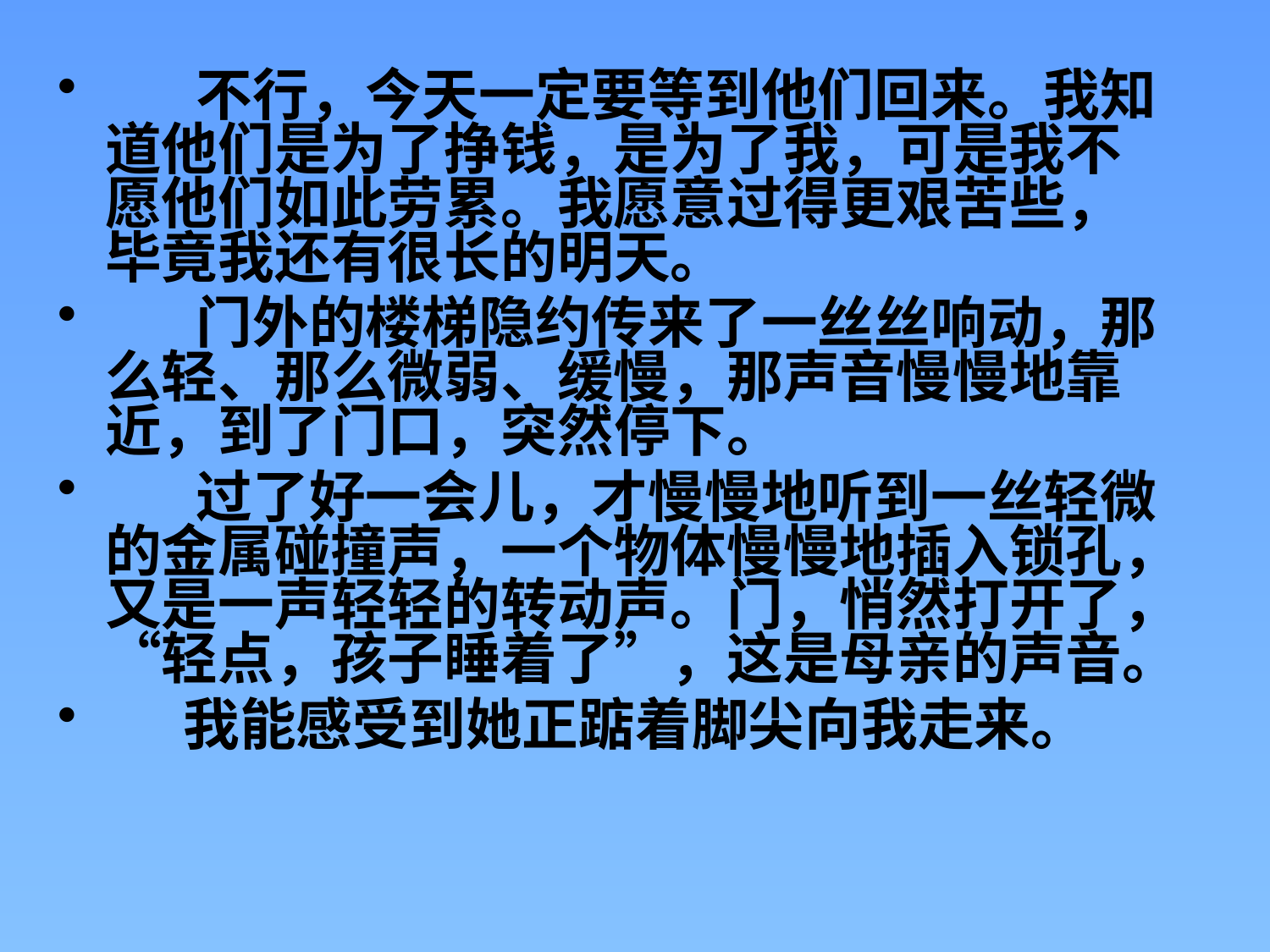

#
      不行，今天一定要等到他们回来。我知道他们是为了挣钱，是为了我，可是我不愿他们如此劳累。我愿意过得更艰苦些，毕竟我还有很长的明天。
      门外的楼梯隐约传来了一丝丝响动，那么轻、那么微弱、缓慢，那声音慢慢地靠近，到了门口，突然停下。
      过了好一会儿，才慢慢地听到一丝轻微的金属碰撞声，一个物体慢慢地插入锁孔，又是一声轻轻的转动声。门，悄然打开了，“轻点，孩子睡着了”，这是母亲的声音。
     我能感受到她正踮着脚尖向我走来。